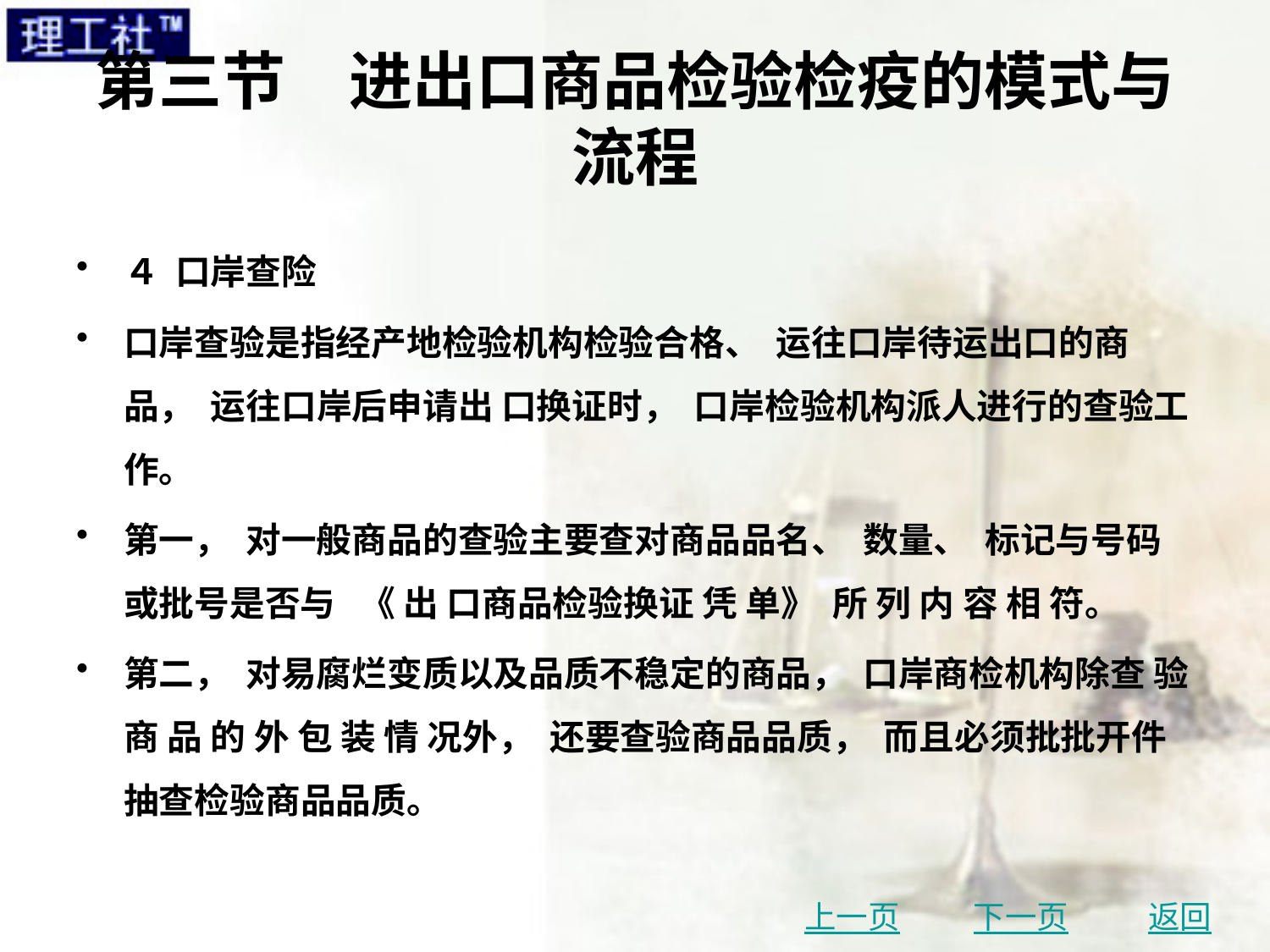

# 第三节　进出口商品检验检疫的模式与流程
４  口岸查险
口岸查验是指经产地检验机构检验合格、  运往口岸待运出口的商品，  运往口岸后申请出 口换证时，  口岸检验机构派人进行的查验工作。
第一，  对一般商品的查验主要查对商品品名、  数量、  标记与号码或批号是否与   《 出 口商品检验换证 凭 单》  所 列 内 容 相 符。
第二，  对易腐烂变质以及品质不稳定的商品，  口岸商检机构除查 验 商 品 的 外 包 装 情 况外，  还要查验商品品质，  而且必须批批开件抽查检验商品品质。
上一页
下一页
返回